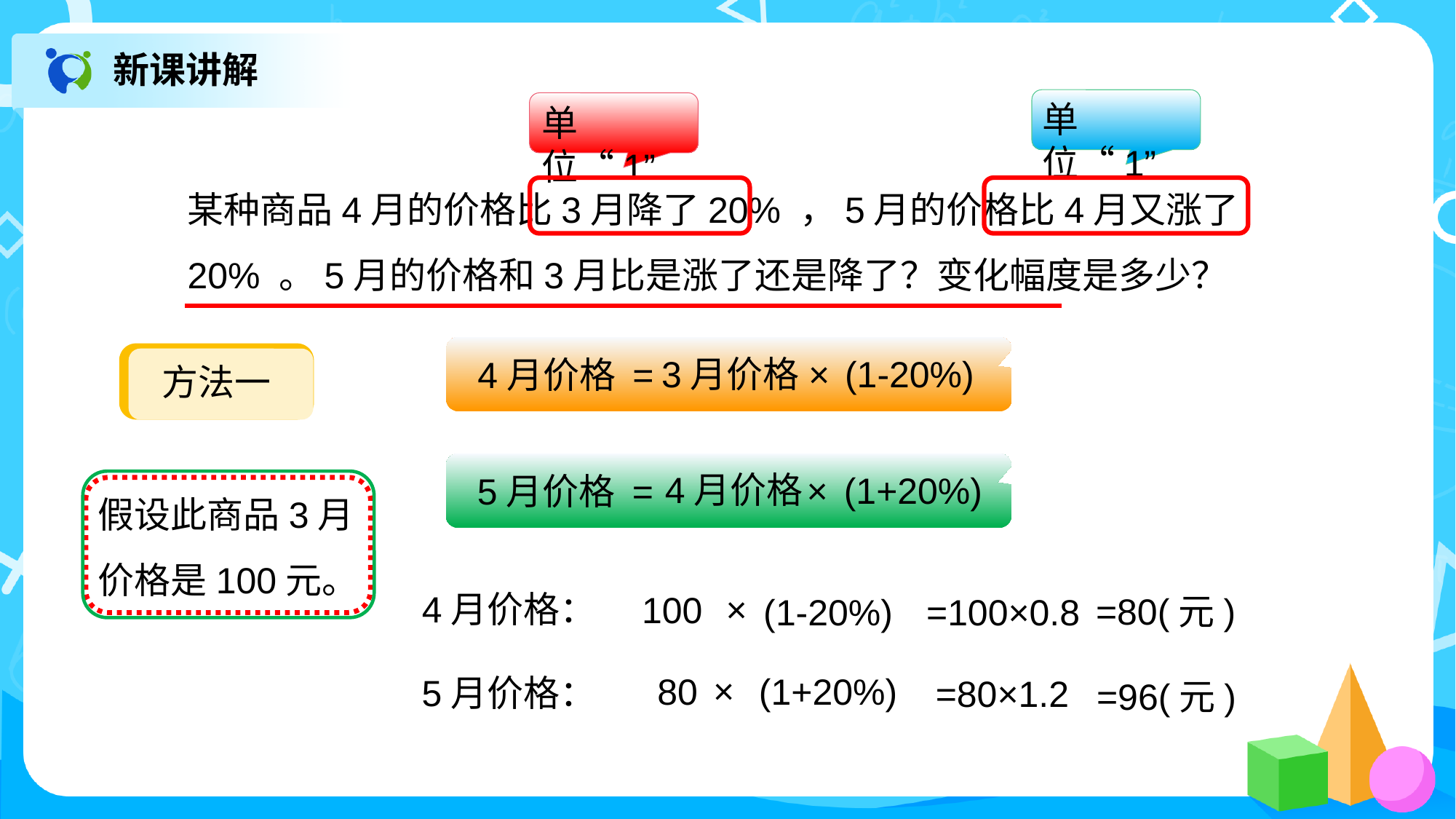

新课讲解

单位“1”

单位“1”
某种商品4月的价格比3月降了20% ，5月的价格比4月又涨了20% 。5月的价格和3月比是涨了还是降了？变化幅度是多少？

4月价格 =

方法一
3月价格
×
(1-20%)

5月价格 =
4月价格
×
(1+20%)
假设此商品3月
价格是100元。

4月价格：
×
100
=80(元)
(1-20%)
=100×0.8
×
(1+20%)
80
5月价格：
=80×1.2
=96(元)